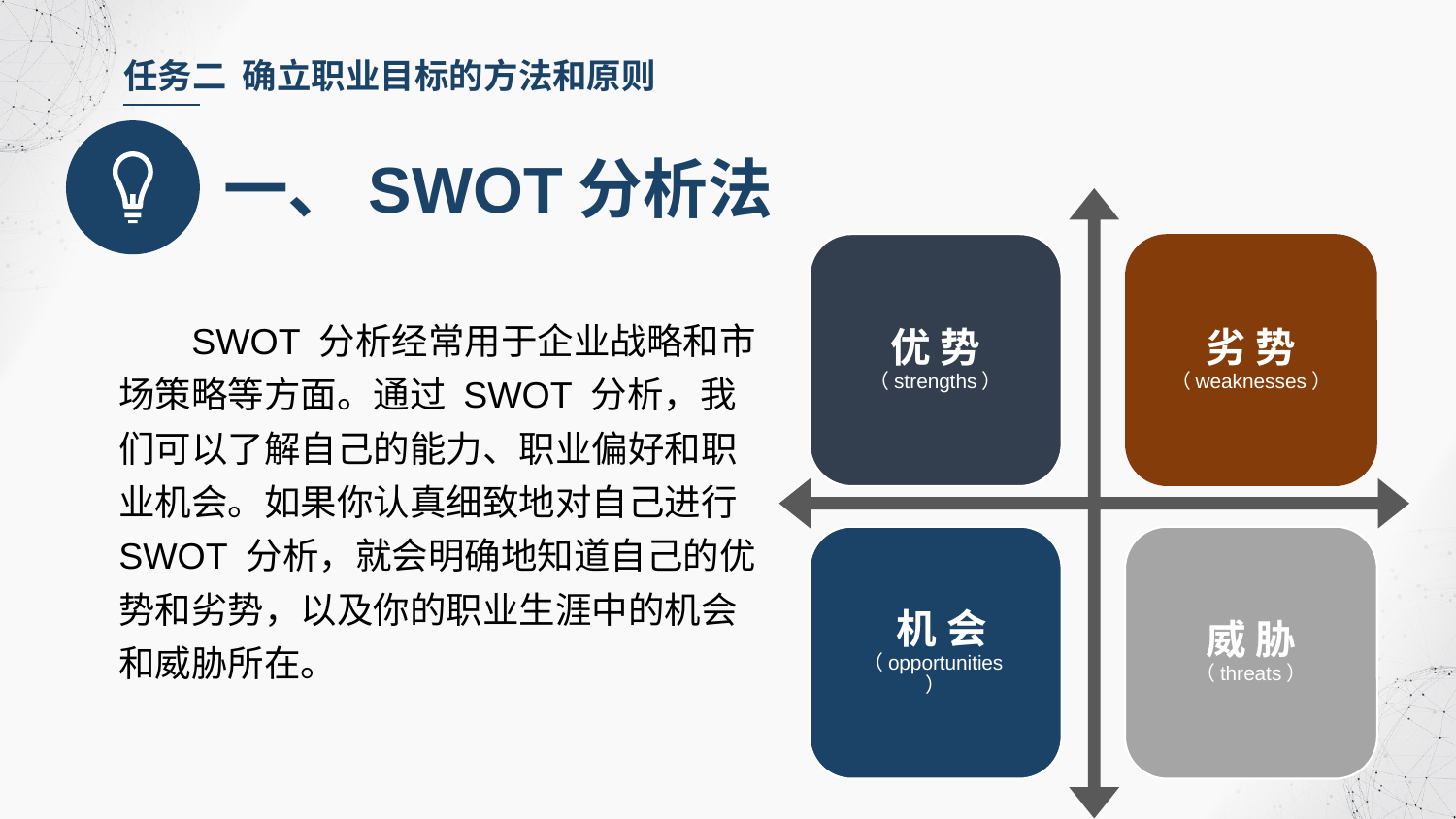

任务二  确立职业目标的方法和原则

一、SWOT分析法

优 势（strengths）
劣 势（weaknesses）
SWOT 分析经常用于企业战略和市场策略等方面。通过 SWOT 分析，我们可以了解自己的能力、职业偏好和职业机会。如果你认真细致地对自己进行 SWOT 分析，就会明确地知道自己的优势和劣势，以及你的职业生涯中的机会和威胁所在。
 机 会（opportunities）
威 胁（threats）